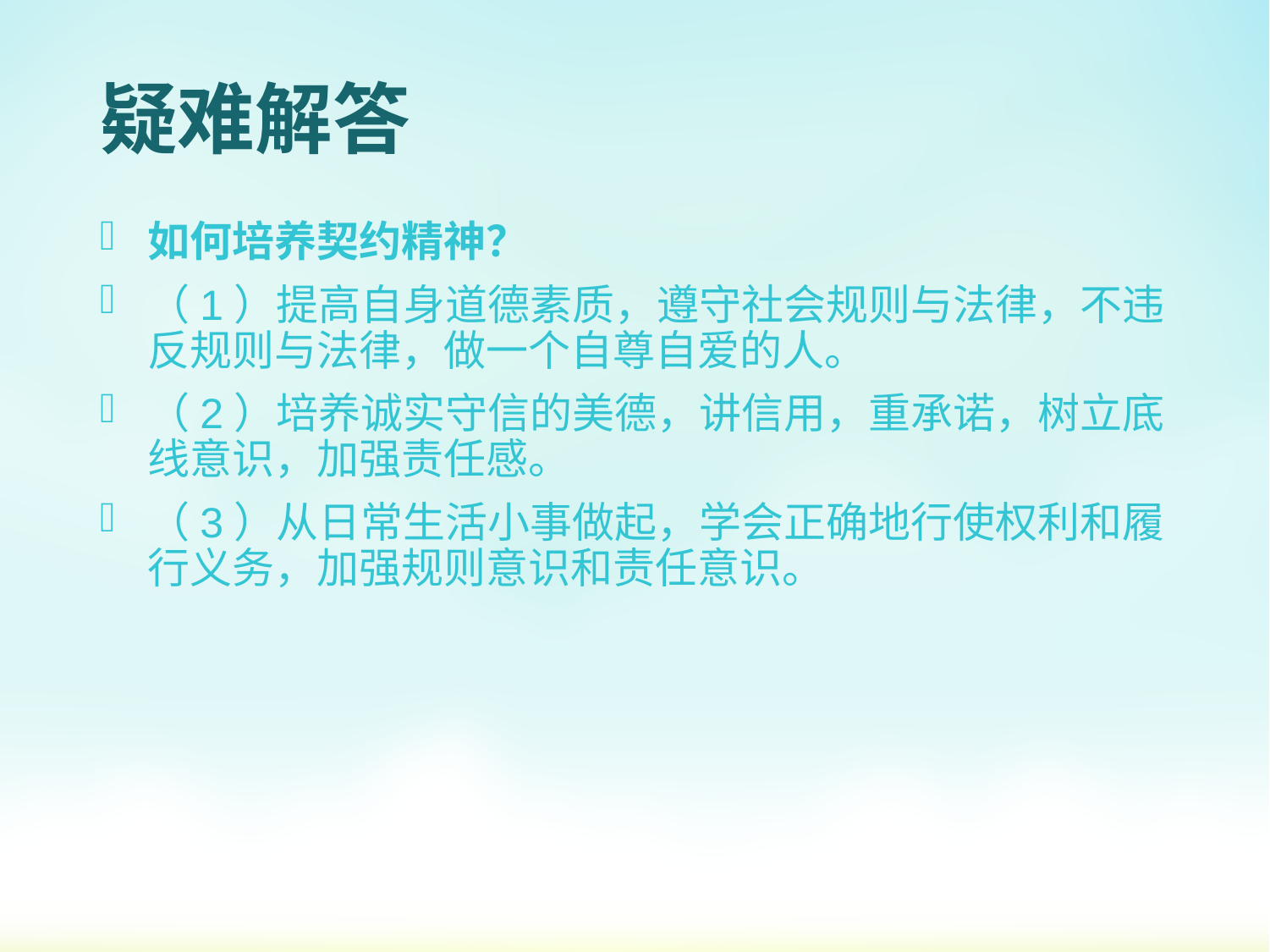

# 疑难解答
如何培养契约精神？
（1）提高自身道德素质，遵守社会规则与法律，不违反规则与法律，做一个自尊自爱的人。
（2）培养诚实守信的美德，讲信用，重承诺，树立底线意识，加强责任感。
（3）从日常生活小事做起，学会正确地行使权利和履行义务，加强规则意识和责任意识。